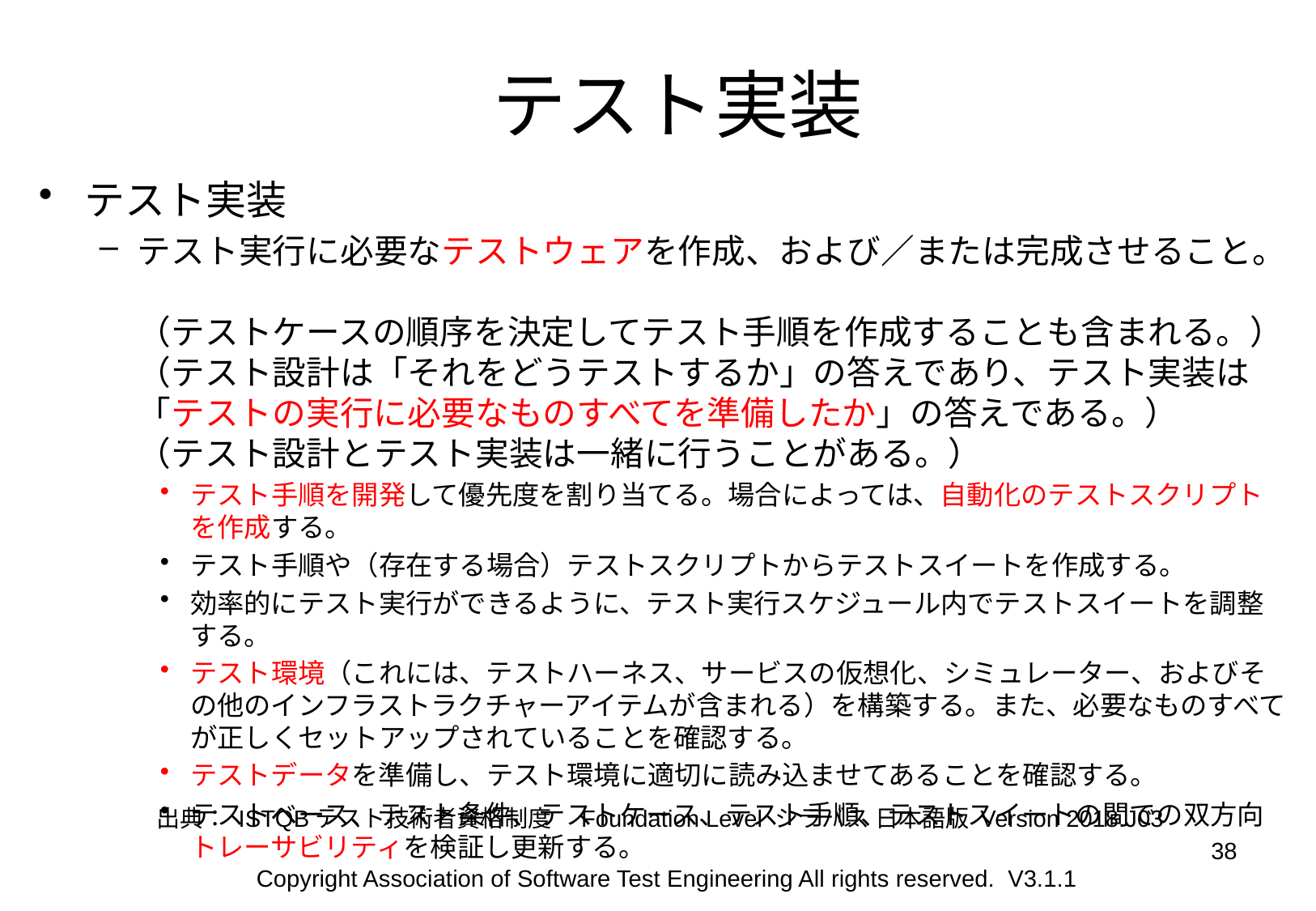

# テスト実装
テスト実装
テスト実行に必要なテストウェアを作成、および／または完成させること。
（テストケースの順序を決定してテスト手順を作成することも含まれる。）
（テスト設計は「それをどうテストするか」の答えであり、テスト実装は「テストの実行に必要なものすべてを準備したか」の答えである。）
（テスト設計とテスト実装は一緒に行うことがある。）
テスト手順を開発して優先度を割り当てる。場合によっては、自動化のテストスクリプトを作成する。
テスト手順や（存在する場合）テストスクリプトからテストスイートを作成する。
効率的にテスト実行ができるように、テスト実行スケジュール内でテストスイートを調整する。
テスト環境（これには、テストハーネス、サービスの仮想化、シミュレーター、およびその他のインフラストラクチャーアイテムが含まれる）を構築する。また、必要なものすべてが正しくセットアップされていることを確認する。
テストデータを準備し、テスト環境に適切に読み込ませてあることを確認する。
テストベース、テスト条件、テストケース、テスト手順、テストスイートの間での双方向トレーサビリティを検証し更新する。
出典： ISTQBテスト技術者資格制度　Foundation Level シラバス 日本語版 Version 2018.J03
38
Copyright Association of Software Test Engineering All rights reserved.  V3.1.1